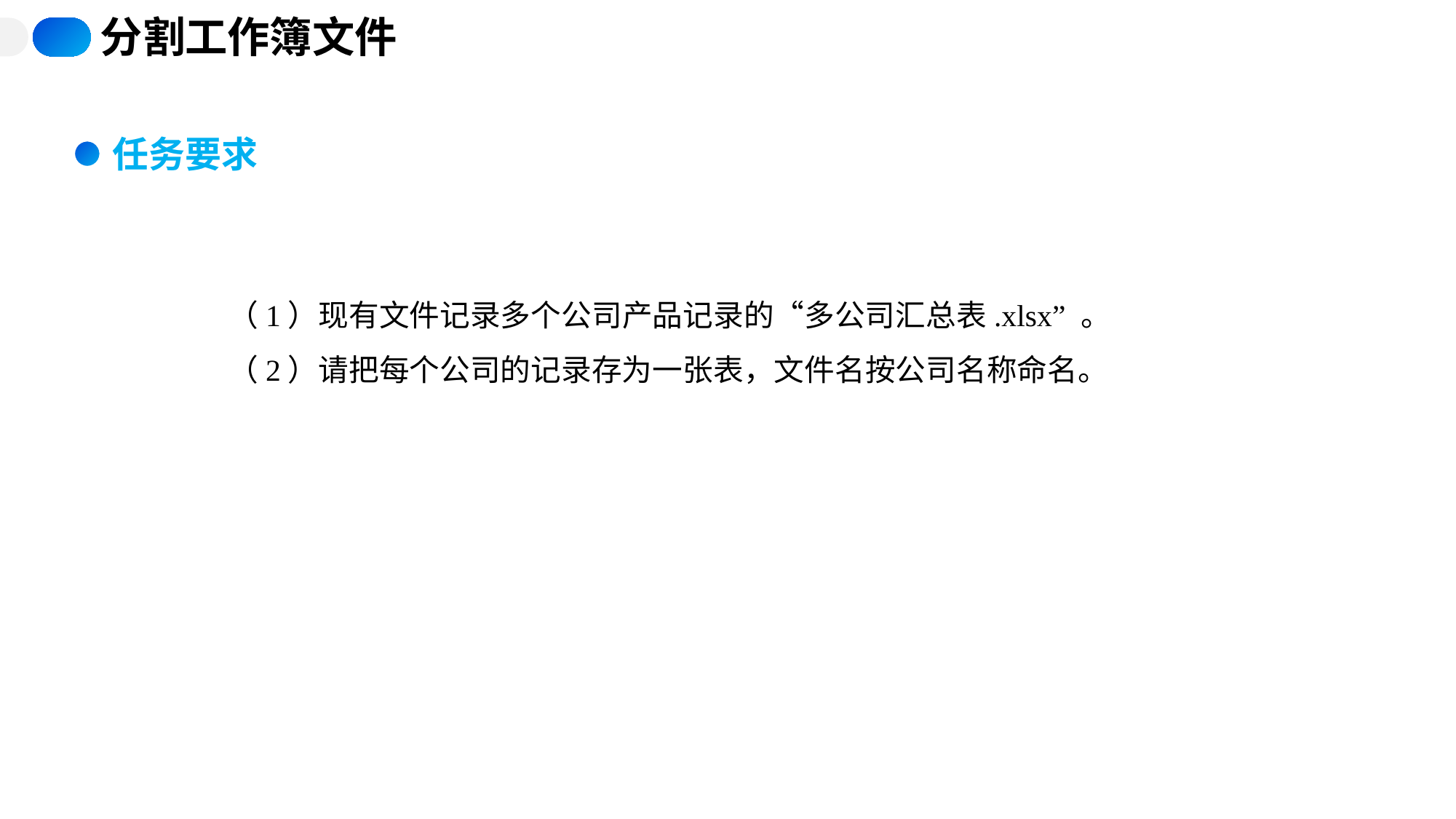

分割工作簿文件
任务要求

（1）现有文件记录多个公司产品记录的“多公司汇总表.xlsx” 。
（2）请把每个公司的记录存为一张表，文件名按公司名称命名。